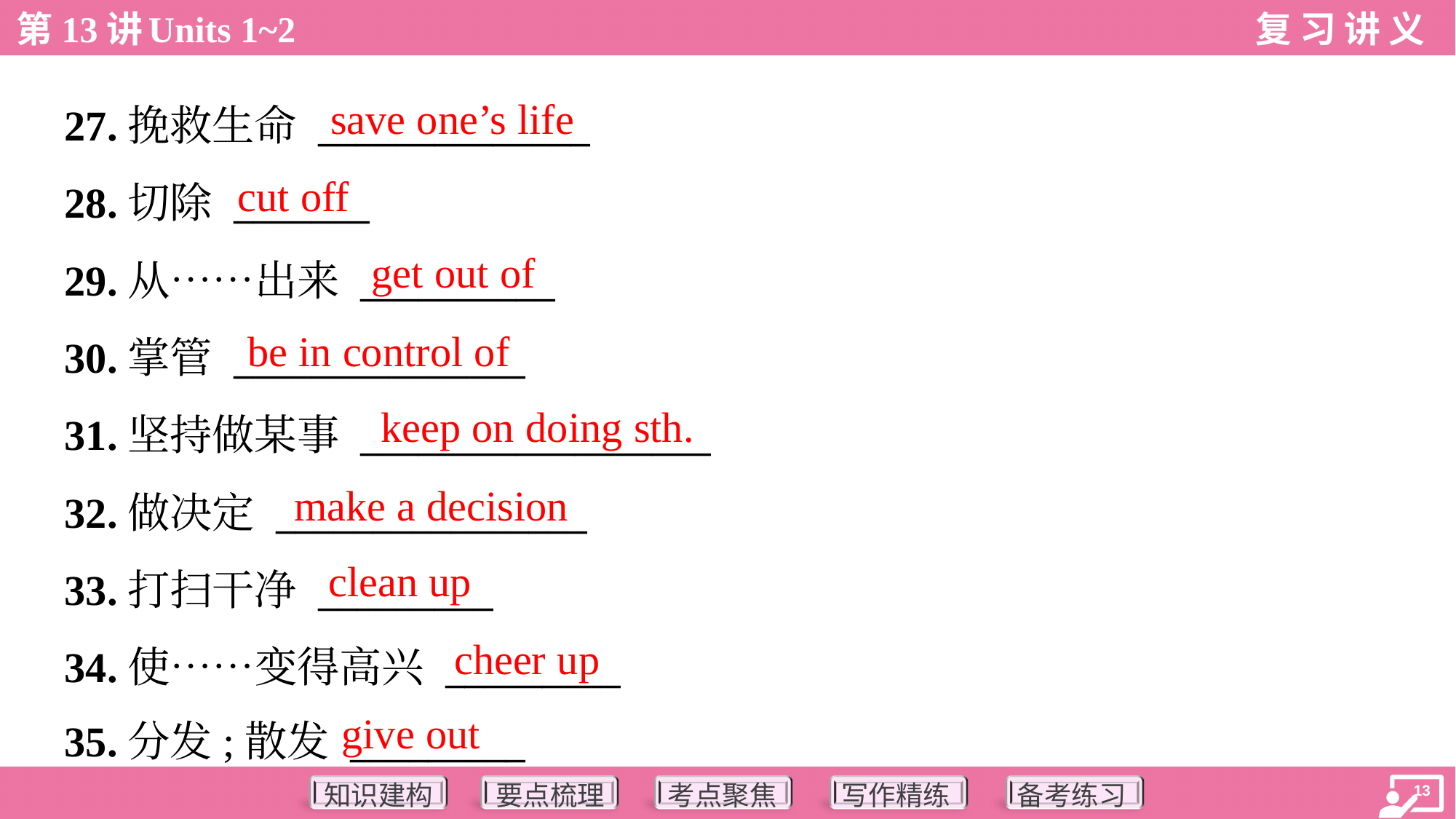

save one’s life
27.挽救生命 ______________
28.切除 _______
29.从……出来 __________
30.掌管 _______________
31.坚持做某事 __________________
32.做决定 ________________
33.打扫干净 _________
34.使……变得高兴 _________
35.分发;散发 _________
cut off
get out of
be in control of
keep on doing sth.
make a decision
clean up
cheer up
give out